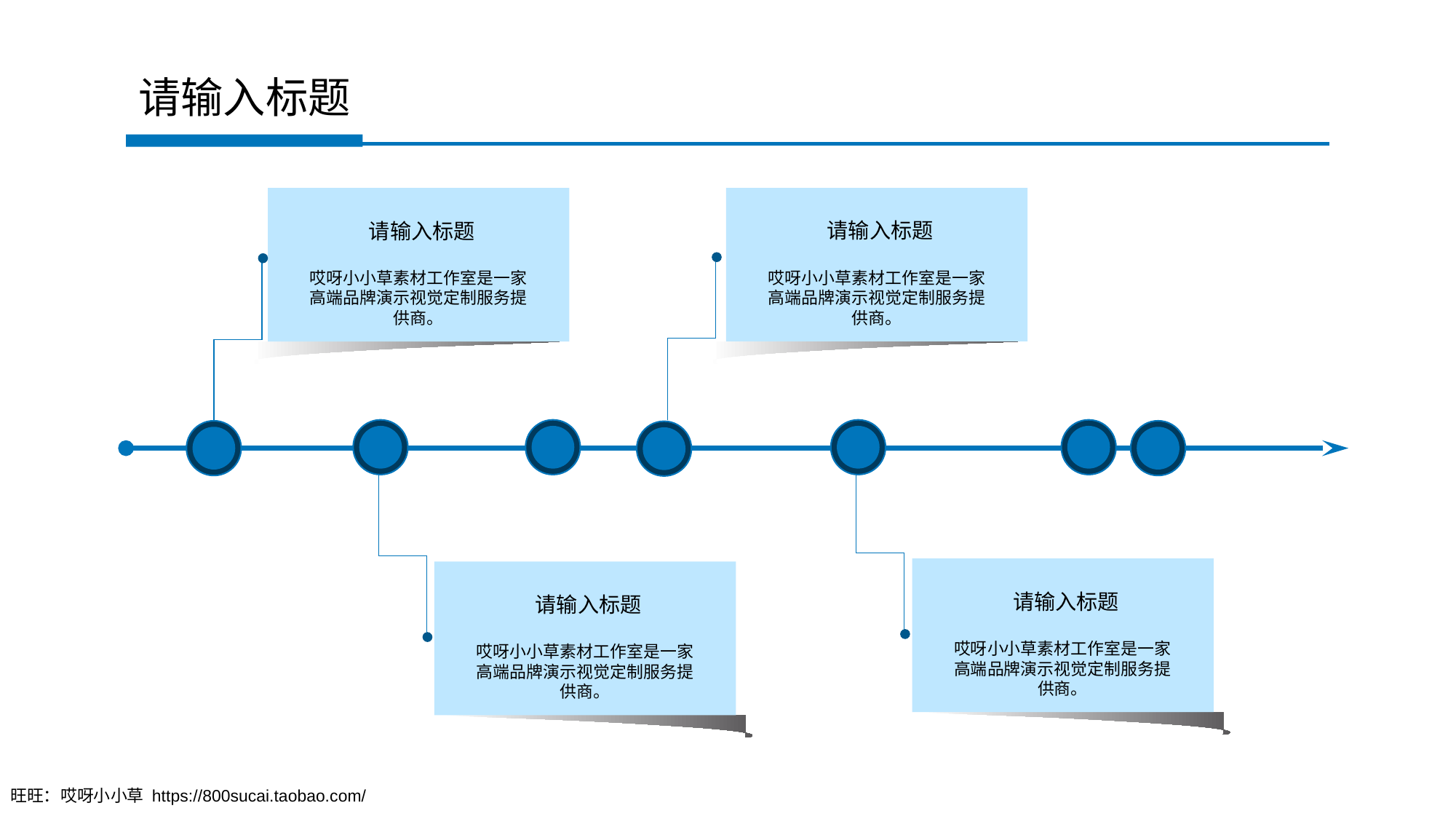

请输入标题

请输入标题
哎呀小小草素材工作室是一家高端品牌演示视觉定制服务提供商。

请输入标题
哎呀小小草素材工作室是一家高端品牌演示视觉定制服务提供商。

请输入标题
哎呀小小草素材工作室是一家高端品牌演示视觉定制服务提供商。

请输入标题
哎呀小小草素材工作室是一家高端品牌演示视觉定制服务提供商。
旺旺：哎呀小小草 https://800sucai.taobao.com/